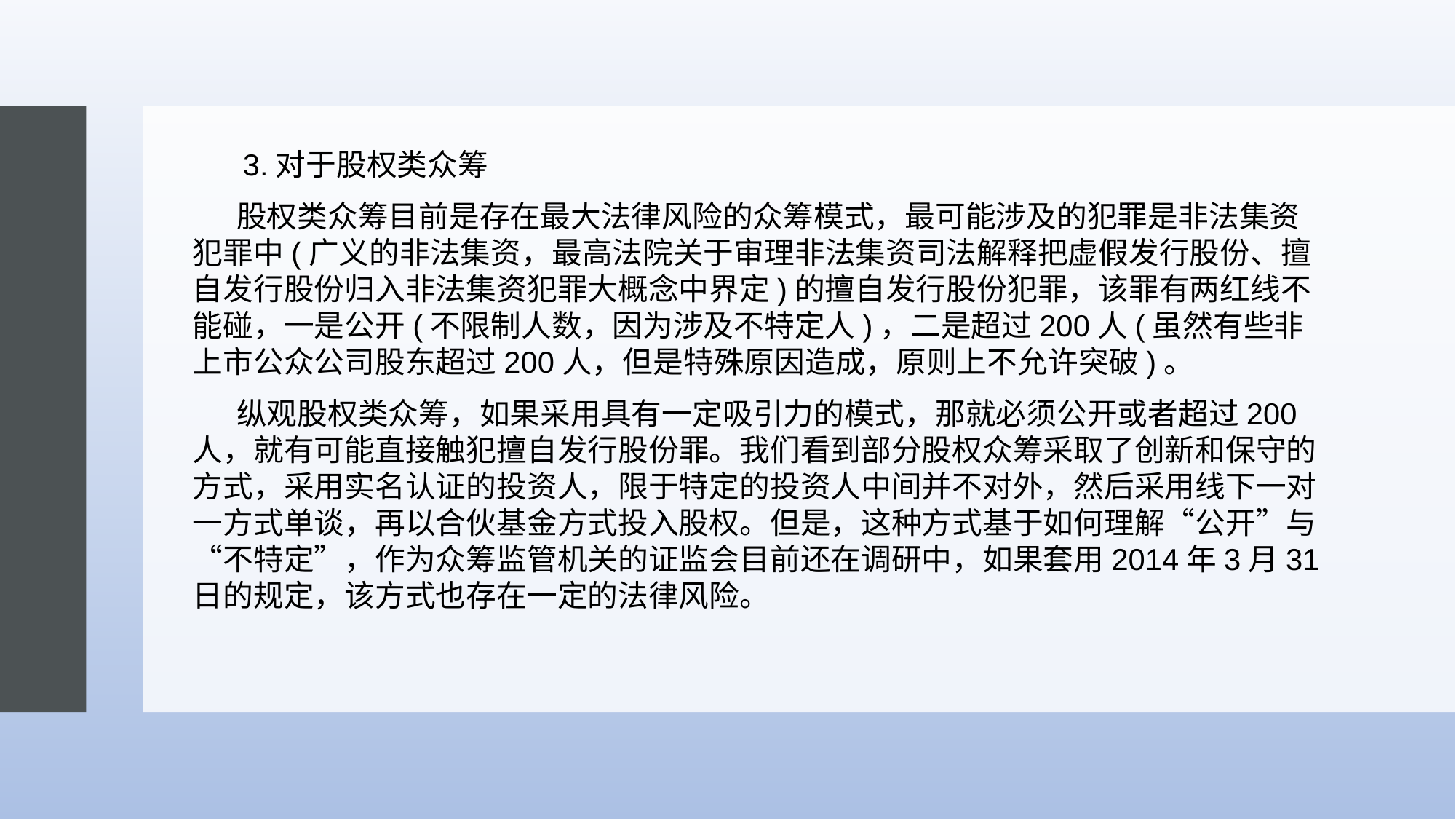

#

      3.对于股权类众筹
　  股权类众筹目前是存在最大法律风险的众筹模式，最可能涉及的犯罪是非法集资犯罪中(广义的非法集资，最高法院关于审理非法集资司法解释把虚假发行股份、擅自发行股份归入非法集资犯罪大概念中界定)的擅自发行股份犯罪，该罪有两红线不能碰，一是公开(不限制人数，因为涉及不特定人)，二是超过200人(虽然有些非上市公众公司股东超过200人，但是特殊原因造成，原则上不允许突破)。
　  纵观股权类众筹，如果采用具有一定吸引力的模式，那就必须公开或者超过200人，就有可能直接触犯擅自发行股份罪。我们看到部分股权众筹采取了创新和保守的方式，采用实名认证的投资人，限于特定的投资人中间并不对外，然后采用线下一对一方式单谈，再以合伙基金方式投入股权。但是，这种方式基于如何理解“公开”与“不特定”，作为众筹监管机关的证监会目前还在调研中，如果套用2014年3月31日的规定，该方式也存在一定的法律风险。